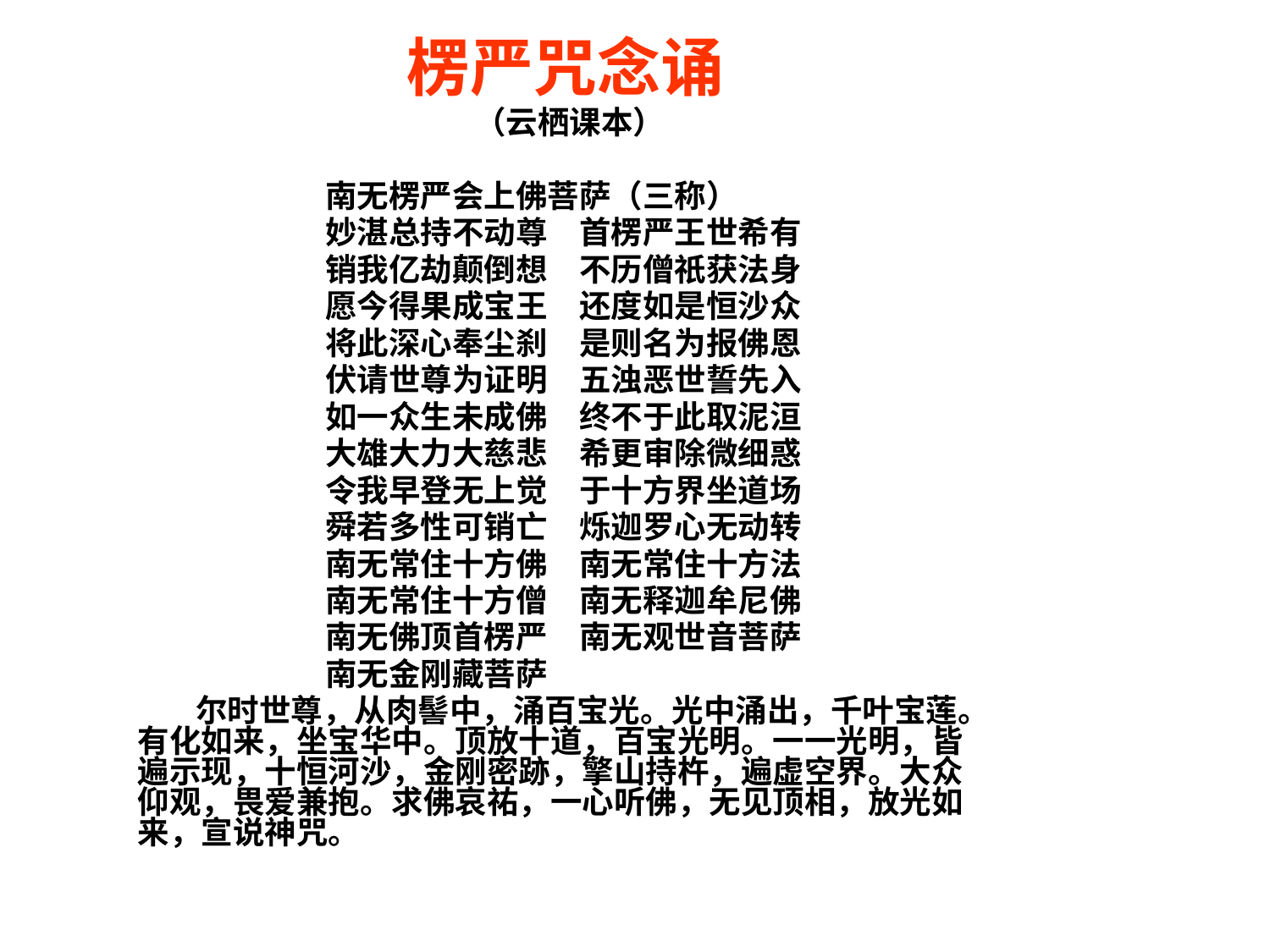

楞严咒念诵
（云栖课本）

                         南无楞严会上佛菩萨（三称）
                         妙湛总持不动尊　首楞严王世希有
                         销我亿劫颠倒想　不历僧祇获法身
                         愿今得果成宝王　还度如是恒沙众
                         将此深心奉尘刹　是则名为报佛恩
                         伏请世尊为证明　五浊恶世誓先入
                         如一众生未成佛　终不于此取泥洹
                         大雄大力大慈悲　希更审除微细惑
                         令我早登无上觉　于十方界坐道场
                         舜若多性可销亡　烁迦罗心无动转
                         南无常住十方佛　南无常住十方法
                         南无常住十方僧　南无释迦牟尼佛
                         南无佛顶首楞严　南无观世音菩萨
                         南无金刚藏菩萨
       尔时世尊，从肉髻中，涌百宝光。光中涌出，千叶宝莲。有化如来，坐宝华中。顶放十道，百宝光明。一一光明，皆 遍示现，十恒河沙，金刚密跡，擎山持杵，遍虚空界。大众 仰观，畏爱兼抱。求佛哀祐，一心听佛，无见顶相，放光如来，宣说神咒。